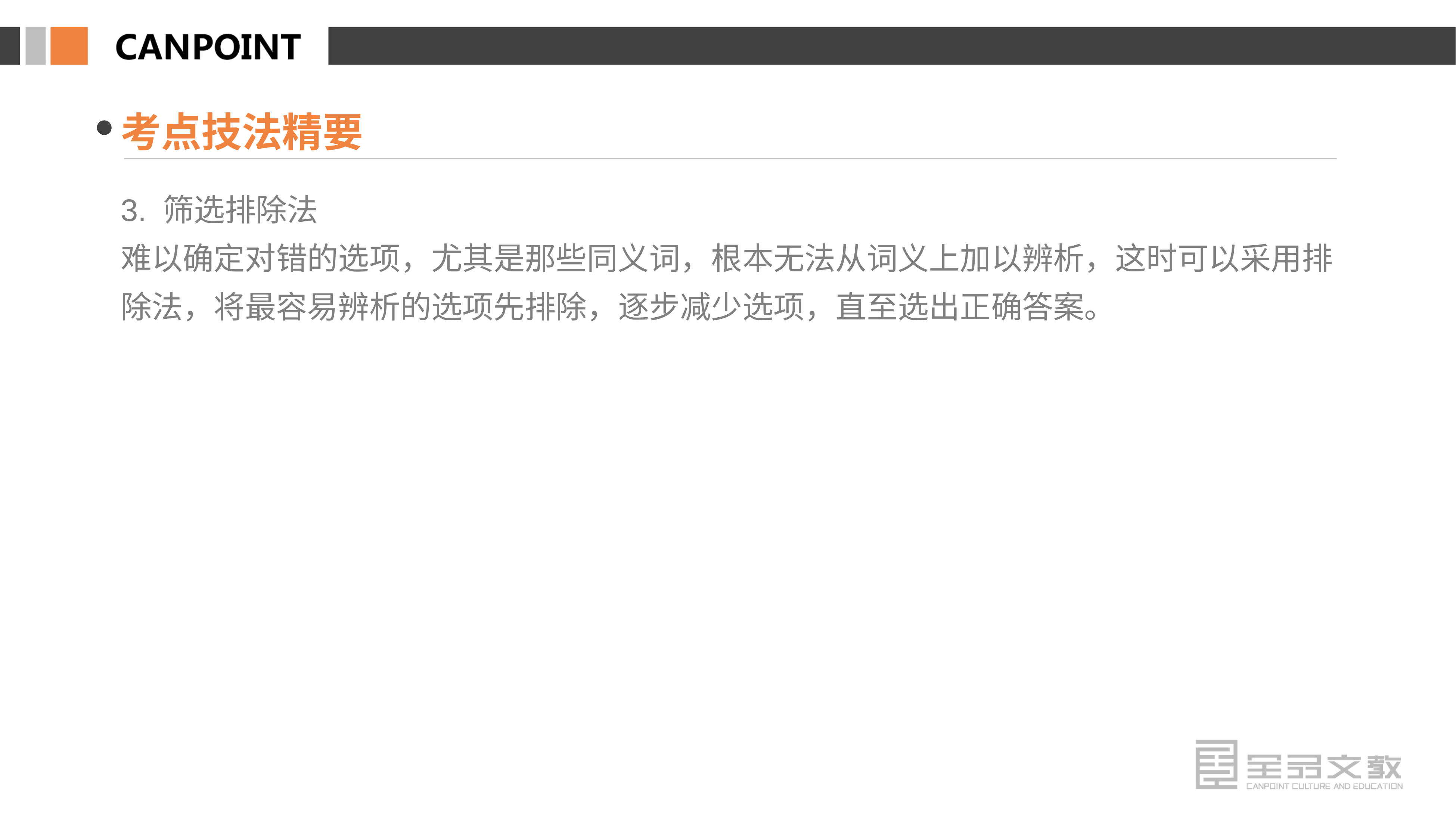

考点技法精要

3. 筛选排除法
难以确定对错的选项，尤其是那些同义词，根本无法从词义上加以辨析，这时可以采用排除法，将最容易辨析的选项先排除，逐步减少选项，直至选出正确答案。